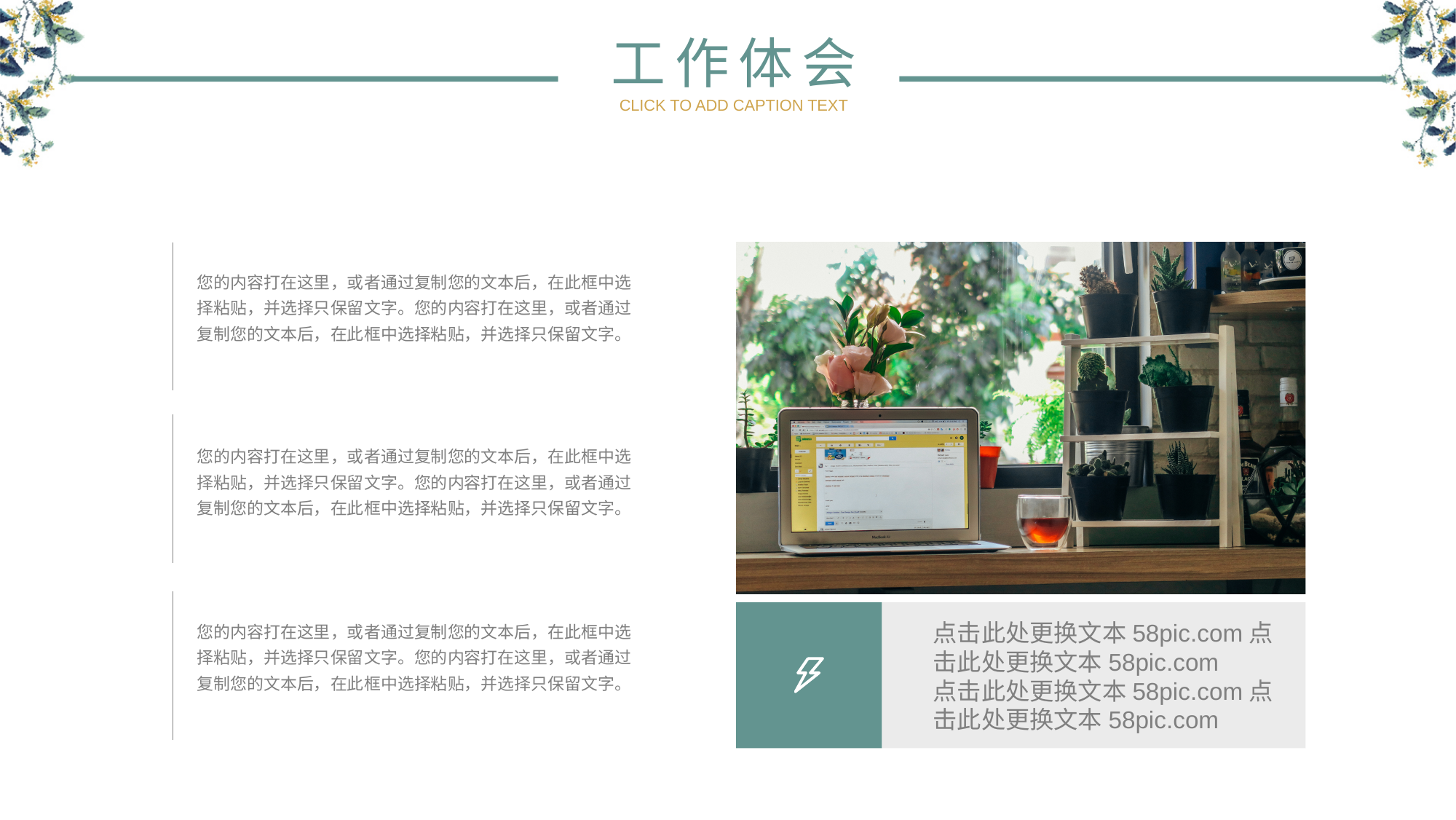

工作体会

CLICK TO ADD CAPTION TEXT
您的内容打在这里，或者通过复制您的文本后，在此框中选择粘贴，并选择只保留文字。您的内容打在这里，或者通过复制您的文本后，在此框中选择粘贴，并选择只保留文字。
您的内容打在这里，或者通过复制您的文本后，在此框中选择粘贴，并选择只保留文字。您的内容打在这里，或者通过复制您的文本后，在此框中选择粘贴，并选择只保留文字。
您的内容打在这里，或者通过复制您的文本后，在此框中选择粘贴，并选择只保留文字。您的内容打在这里，或者通过复制您的文本后，在此框中选择粘贴，并选择只保留文字。

点击此处更换文本58pic.com点击此处更换文本58pic.com
点击此处更换文本58pic.com点击此处更换文本58pic.com